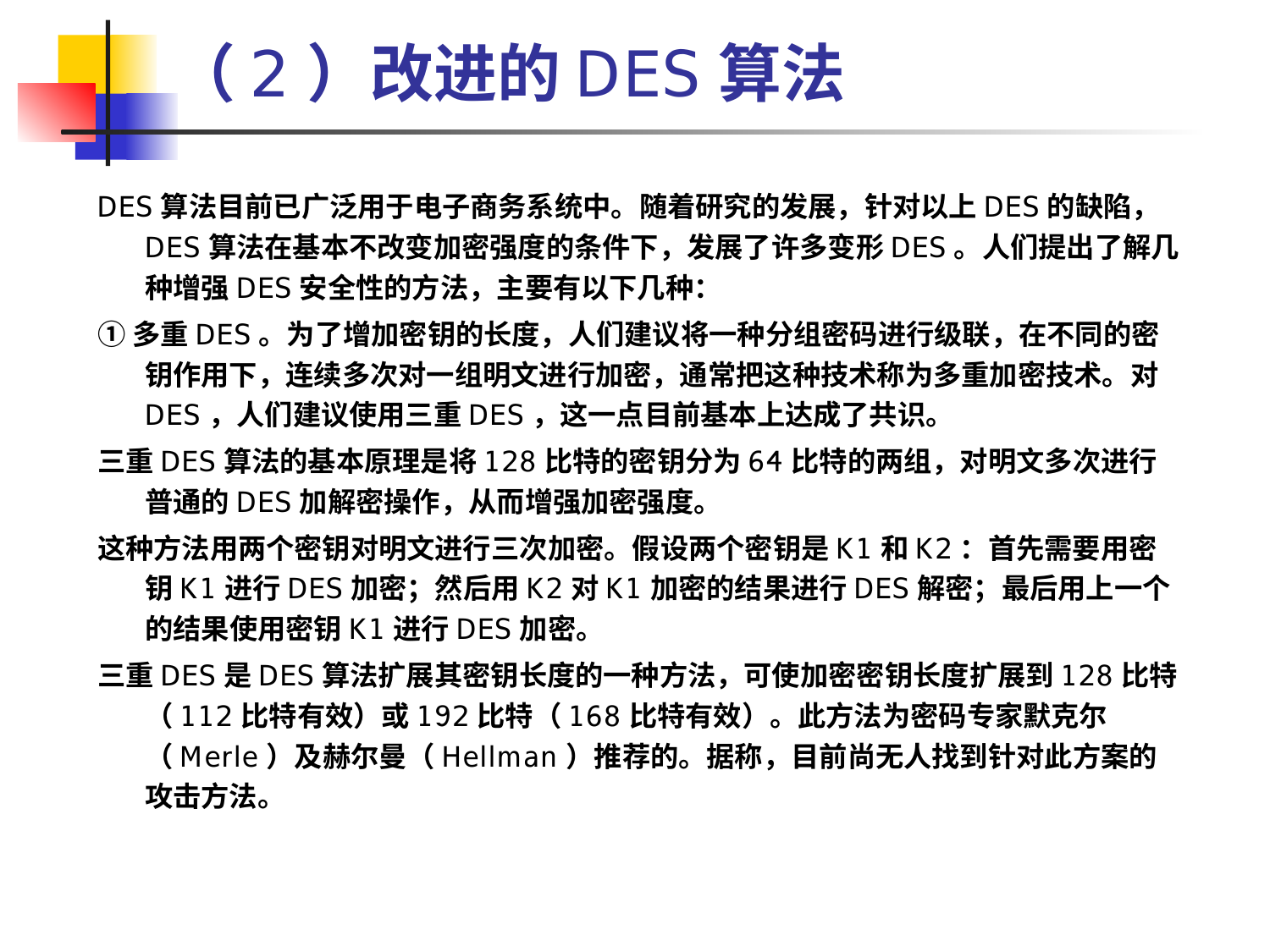

# （2）改进的DES算法
DES算法目前已广泛用于电子商务系统中。随着研究的发展，针对以上DES的缺陷，DES算法在基本不改变加密强度的条件下，发展了许多变形DES。人们提出了解几种增强DES安全性的方法，主要有以下几种：
①多重DES。为了增加密钥的长度，人们建议将一种分组密码进行级联，在不同的密钥作用下，连续多次对一组明文进行加密，通常把这种技术称为多重加密技术。对DES，人们建议使用三重DES，这一点目前基本上达成了共识。
三重DES算法的基本原理是将128比特的密钥分为64比特的两组，对明文多次进行普通的DES加解密操作，从而增强加密强度。
这种方法用两个密钥对明文进行三次加密。假设两个密钥是K1和K2：首先需要用密钥K1进行DES加密；然后用K2对K1加密的结果进行DES解密；最后用上一个的结果使用密钥K1进行DES加密。
三重DES是DES算法扩展其密钥长度的一种方法，可使加密密钥长度扩展到128比特（112比特有效）或192比特（168比特有效）。此方法为密码专家默克尔（Merle）及赫尔曼（Hellman）推荐的。据称，目前尚无人找到针对此方案的攻击方法。

11